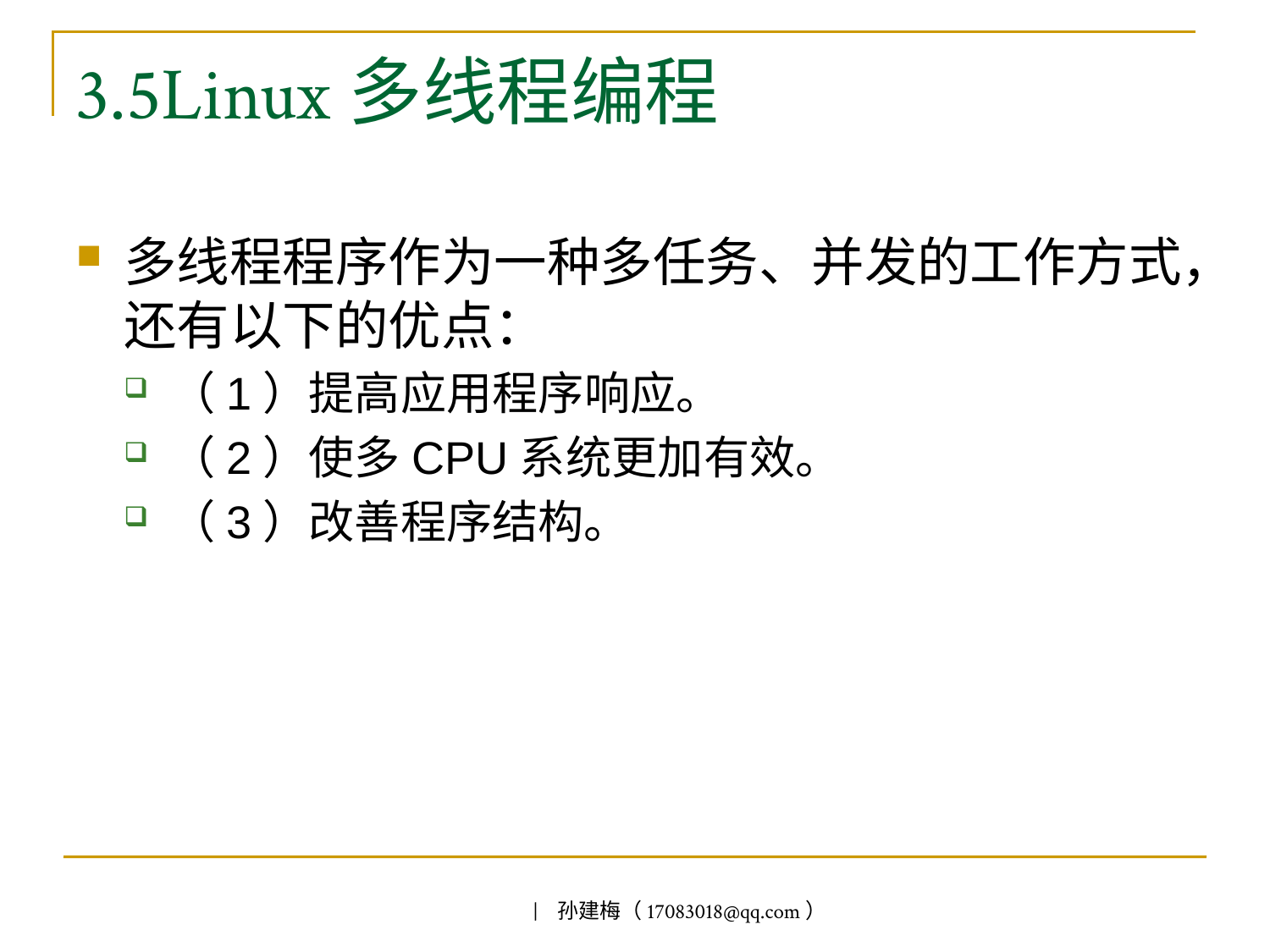

# 3.5Linux多线程编程
多线程程序作为一种多任务、并发的工作方式，还有以下的优点：
（1）提高应用程序响应。
（2）使多CPU系统更加有效。
（3）改善程序结构。

|   孙建梅（17083018@qq.com）

25